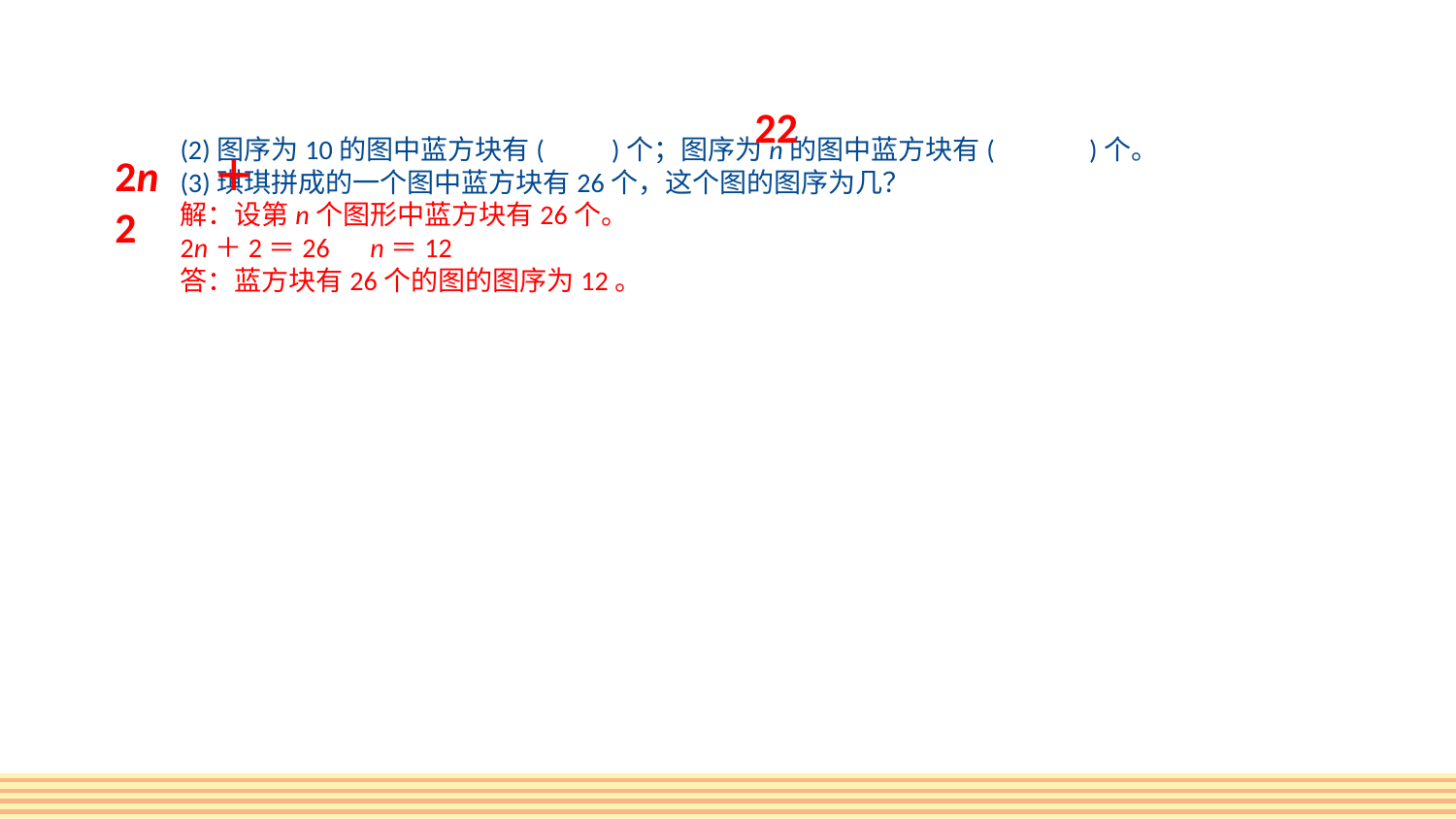

22
(2)图序为10的图中蓝方块有(　　)个；图序为n的图中蓝方块有(　　　)个。
(3)琪琪拼成的一个图中蓝方块有26个，这个图的图序为几？
解：设第n个图形中蓝方块有26个。
2n＋2＝26　n＝12
答：蓝方块有26个的图的图序为12。

2n＋2